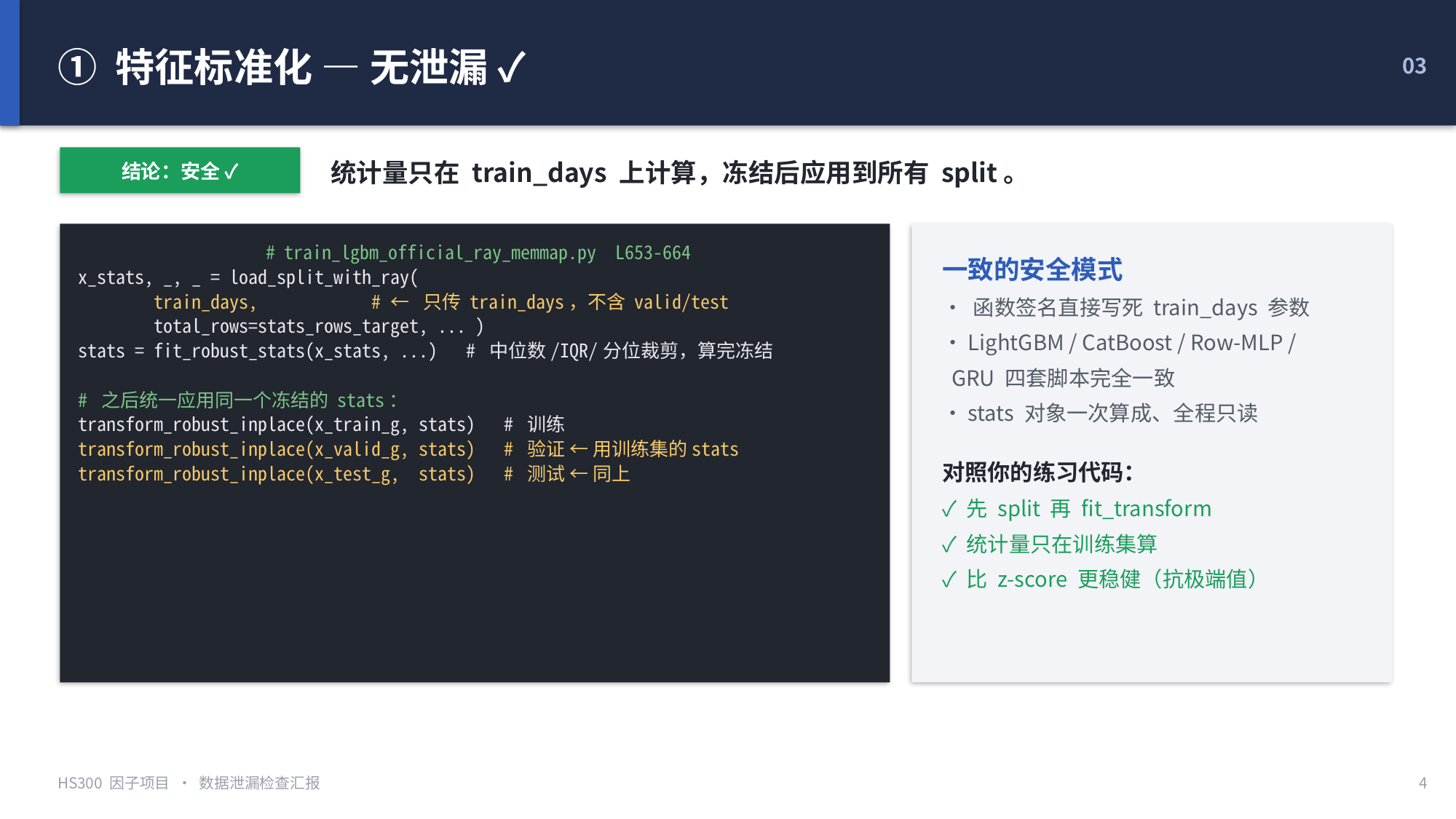

① 特征标准化 — 无泄漏 ✓
03
统计量只在 train_days 上计算，冻结后应用到所有 split。
结论：安全 ✓
# train_lgbm_official_ray_memmap.py  L653-664
x_stats, _, _ = load_split_with_ray(
        train_days,            # ← 只传 train_days，不含 valid/test
        total_rows=stats_rows_target, ... )
stats = fit_robust_stats(x_stats, ...)   # 中位数/IQR/分位裁剪，算完冻结

# 之后统一应用同一个冻结的 stats：
transform_robust_inplace(x_train_g, stats)   # 训练
transform_robust_inplace(x_valid_g, stats)   # 验证 ← 用训练集的stats
transform_robust_inplace(x_test_g,  stats)   # 测试 ← 同上

一致的安全模式
• 函数签名直接写死 train_days 参数
• LightGBM / CatBoost / Row-MLP /
  GRU 四套脚本完全一致
• stats 对象一次算成、全程只读

对照你的练习代码：
✓ 先 split 再 fit_transform
✓ 统计量只在训练集算
✓ 比 z-score 更稳健（抗极端值）
HS300 因子项目 · 数据泄漏检查汇报
4